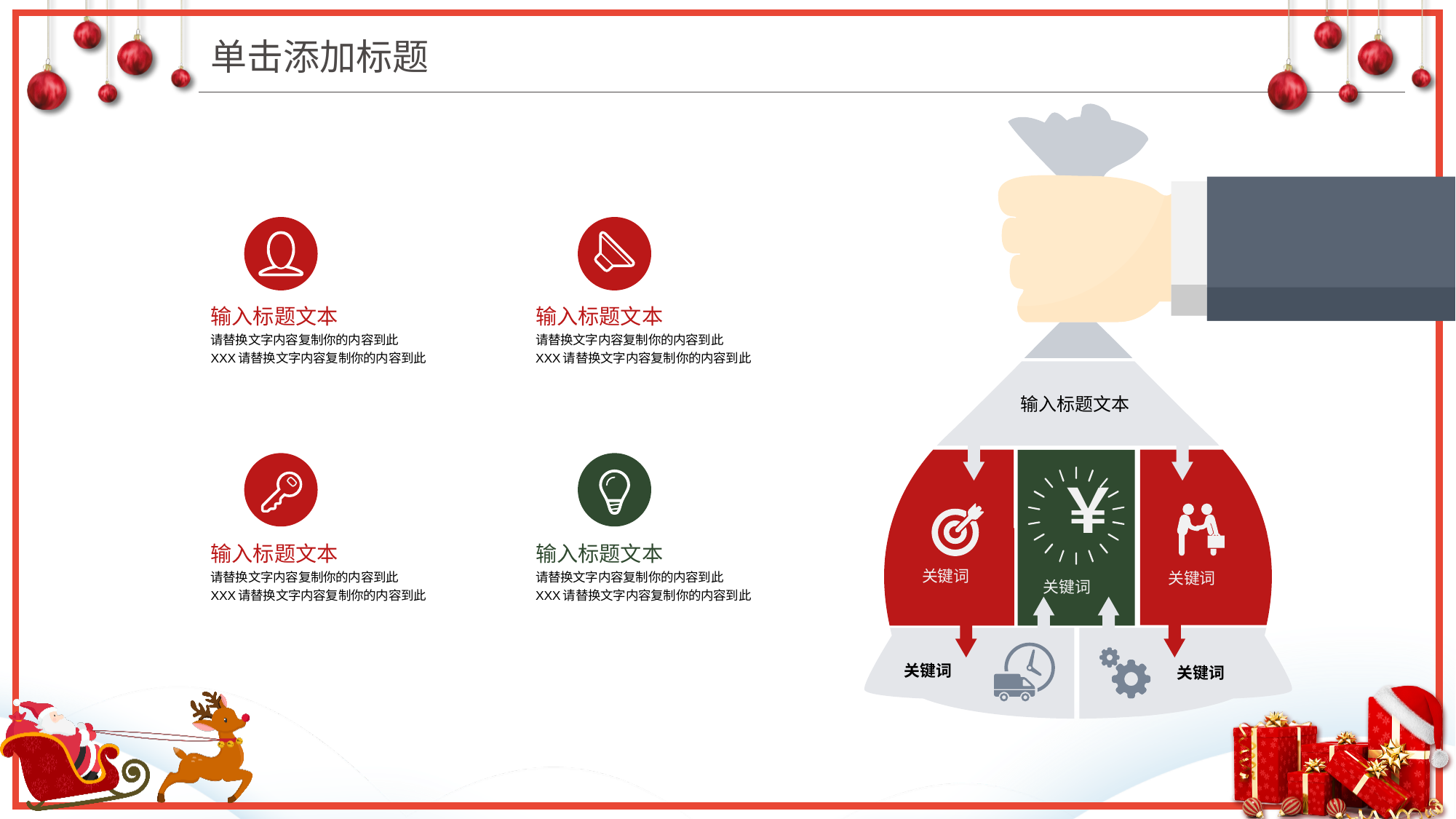

单击添加标题

输入标题文本

￥

关键词
关键词
关键词

关键词
关键词

输入标题文本
请替换文字内容复制你的内容到此
XXX请替换文字内容复制你的内容到此

输入标题文本
请替换文字内容复制你的内容到此
XXX请替换文字内容复制你的内容到此

输入标题文本
请替换文字内容复制你的内容到此
XXX请替换文字内容复制你的内容到此

输入标题文本
请替换文字内容复制你的内容到此
XXX请替换文字内容复制你的内容到此